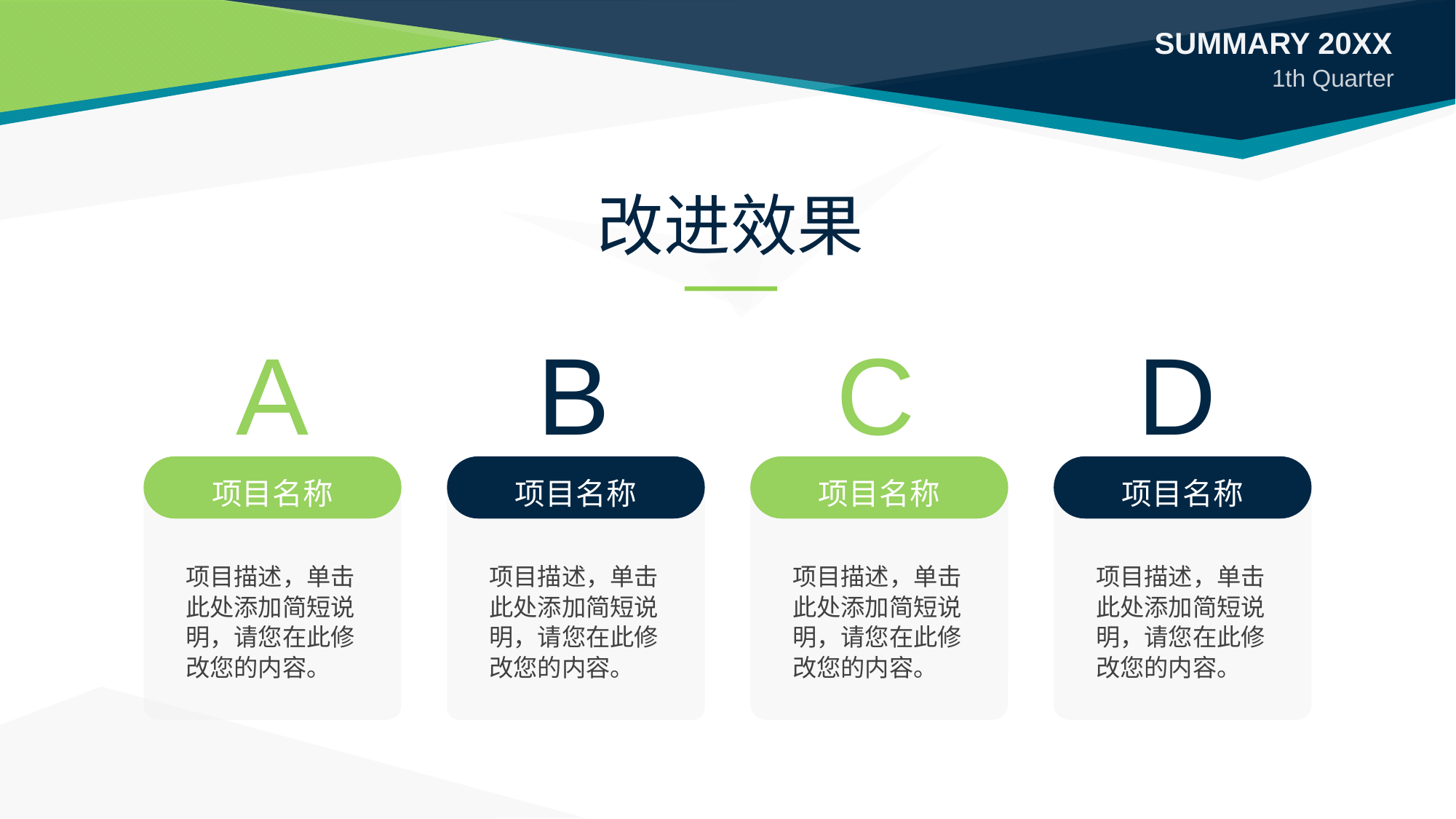

改进效果

A
B
C
D
项目名称
项目名称
项目名称
项目名称

项目描述，单击此处添加简短说明，请您在此修改您的内容。
项目描述，单击此处添加简短说明，请您在此修改您的内容。
项目描述，单击此处添加简短说明，请您在此修改您的内容。
项目描述，单击此处添加简短说明，请您在此修改您的内容。